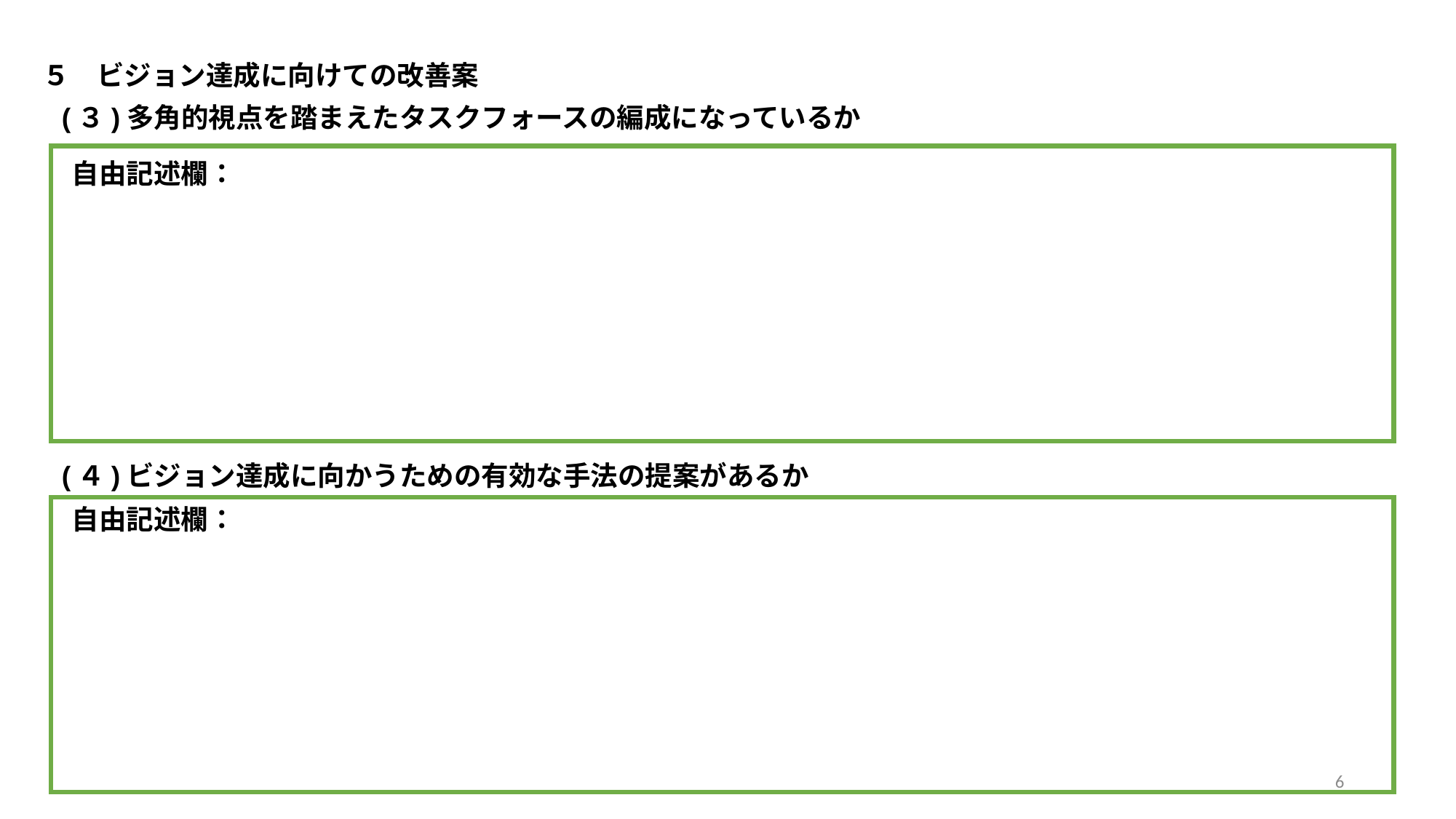

５　ビジョン達成に向けての改善案
(３)多角的視点を踏まえたタスクフォースの編成になっているか

自由記述欄：
(４)ビジョン達成に向かうための有効な手法の提案があるか

自由記述欄：
6